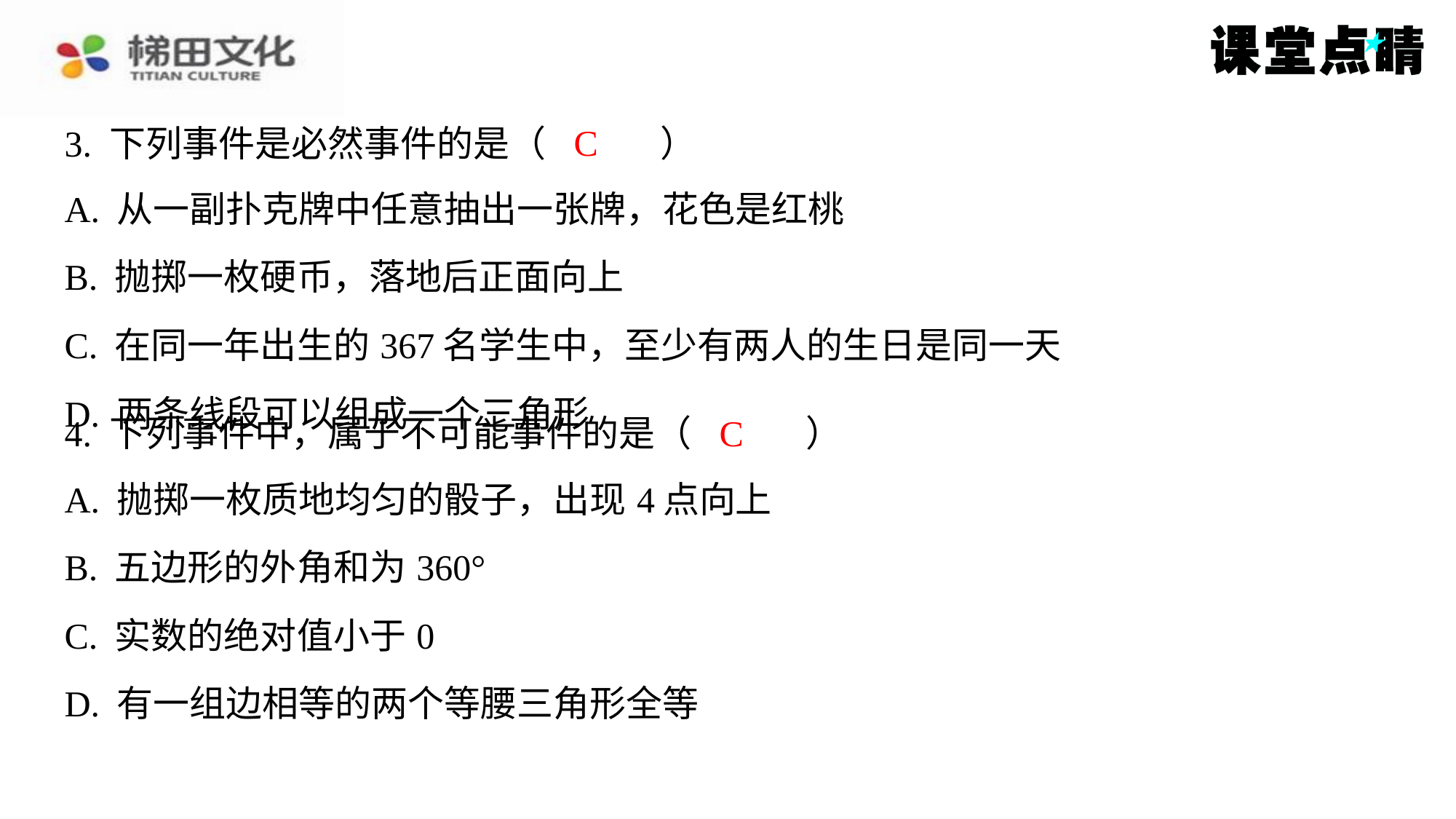

C
3. 下列事件是必然事件的是（　C　）
| A. 从一副扑克牌中任意抽出一张牌，花色是红桃 |
| --- |
| B. 抛掷一枚硬币，落地后正面向上 |
| C. 在同一年出生的367名学生中，至少有两人的生日是同一天 |
| D. 两条线段可以组成一个三角形 |
C
4. 下列事件中，属于不可能事件的是（　C　）
| A. 抛掷一枚质地均匀的骰子，出现4点向上 |
| --- |
| B. 五边形的外角和为360° |
| C. 实数的绝对值小于0 |
| D. 有一组边相等的两个等腰三角形全等 |